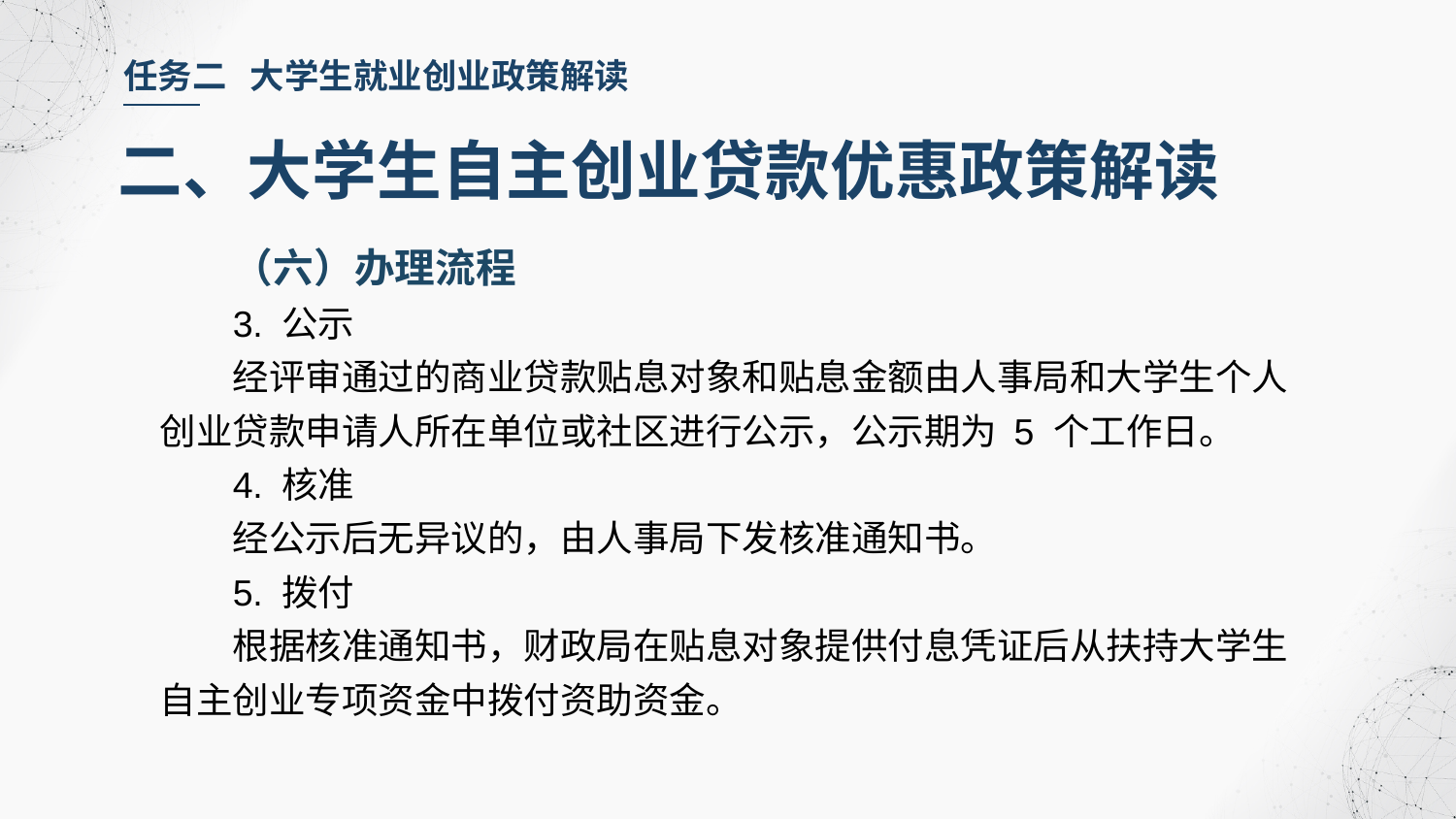

任务二   大学生就业创业政策解读
二、大学生自主创业贷款优惠政策解读
（六）办理流程
3. 公示
经评审通过的商业贷款贴息对象和贴息金额由人事局和大学生个人创业贷款申请人所在单位或社区进行公示，公示期为 5 个工作日。
4. 核准
经公示后无异议的，由人事局下发核准通知书。
5. 拨付
根据核准通知书，财政局在贴息对象提供付息凭证后从扶持大学生自主创业专项资金中拨付资助资金。